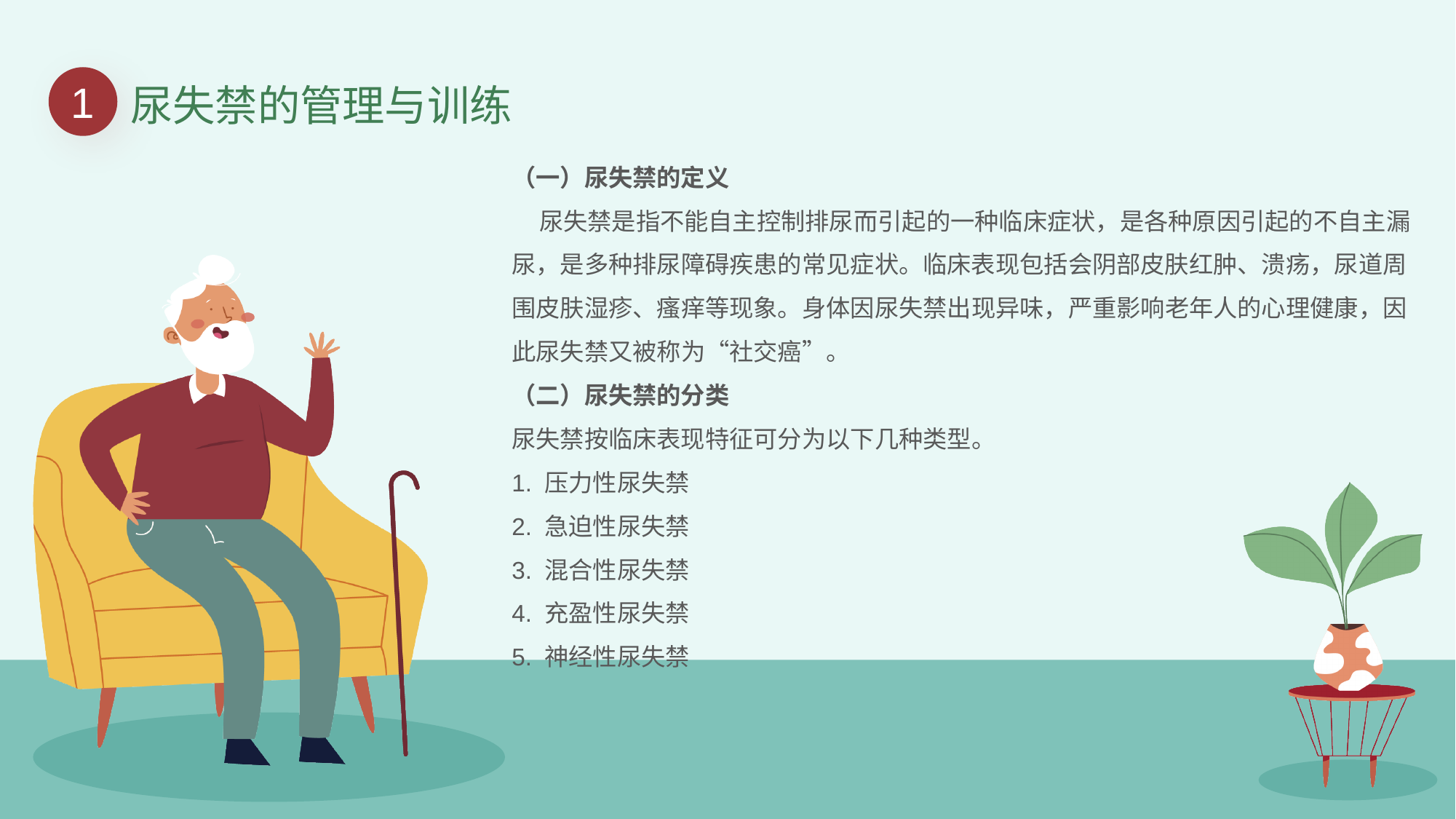

1
尿失禁的管理与训练
（一）尿失禁的定义
    尿失禁是指不能自主控制排尿而引起的一种临床症状，是各种原因引起的不自主漏尿，是多种排尿障碍疾患的常见症状。临床表现包括会阴部皮肤红肿、溃疡，尿道周围皮肤湿疹、瘙痒等现象。身体因尿失禁出现异味，严重影响老年人的心理健康，因此尿失禁又被称为“社交癌”。
（二）尿失禁的分类
尿失禁按临床表现特征可分为以下几种类型。
1. 压力性尿失禁
2. 急迫性尿失禁
3. 混合性尿失禁
4. 充盈性尿失禁
5. 神经性尿失禁